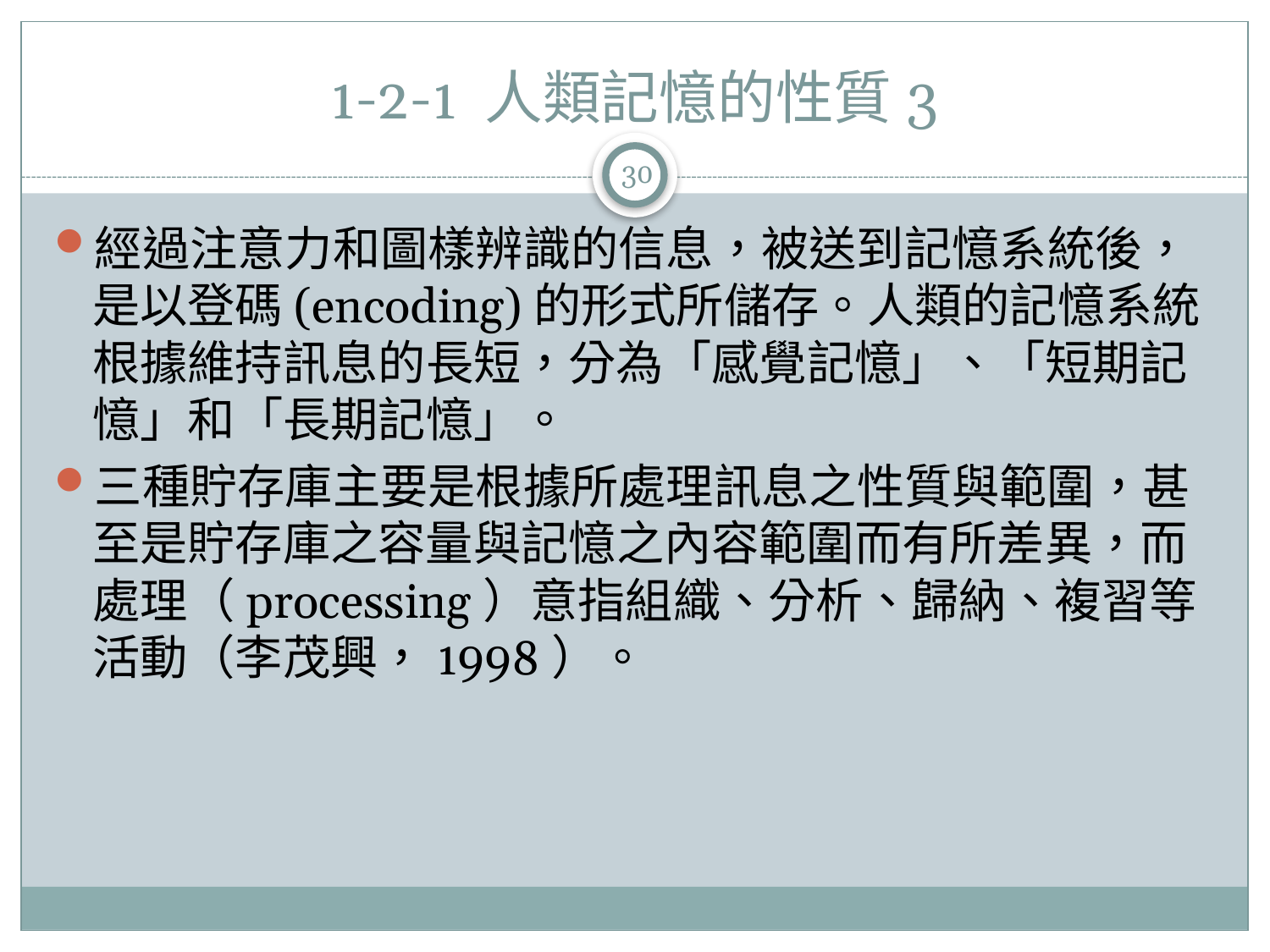

# 1-2-1 人類記憶的性質3
30
經過注意力和圖樣辨識的信息，被送到記憶系統後，是以登碼(encoding)的形式所儲存。人類的記憶系統根據維持訊息的長短，分為「感覺記憶」、「短期記憶」和「長期記憶」。
三種貯存庫主要是根據所處理訊息之性質與範圍，甚至是貯存庫之容量與記憶之內容範圍而有所差異，而處理（processing）意指組織、分析、歸納、複習等活動（李茂興，1998）。